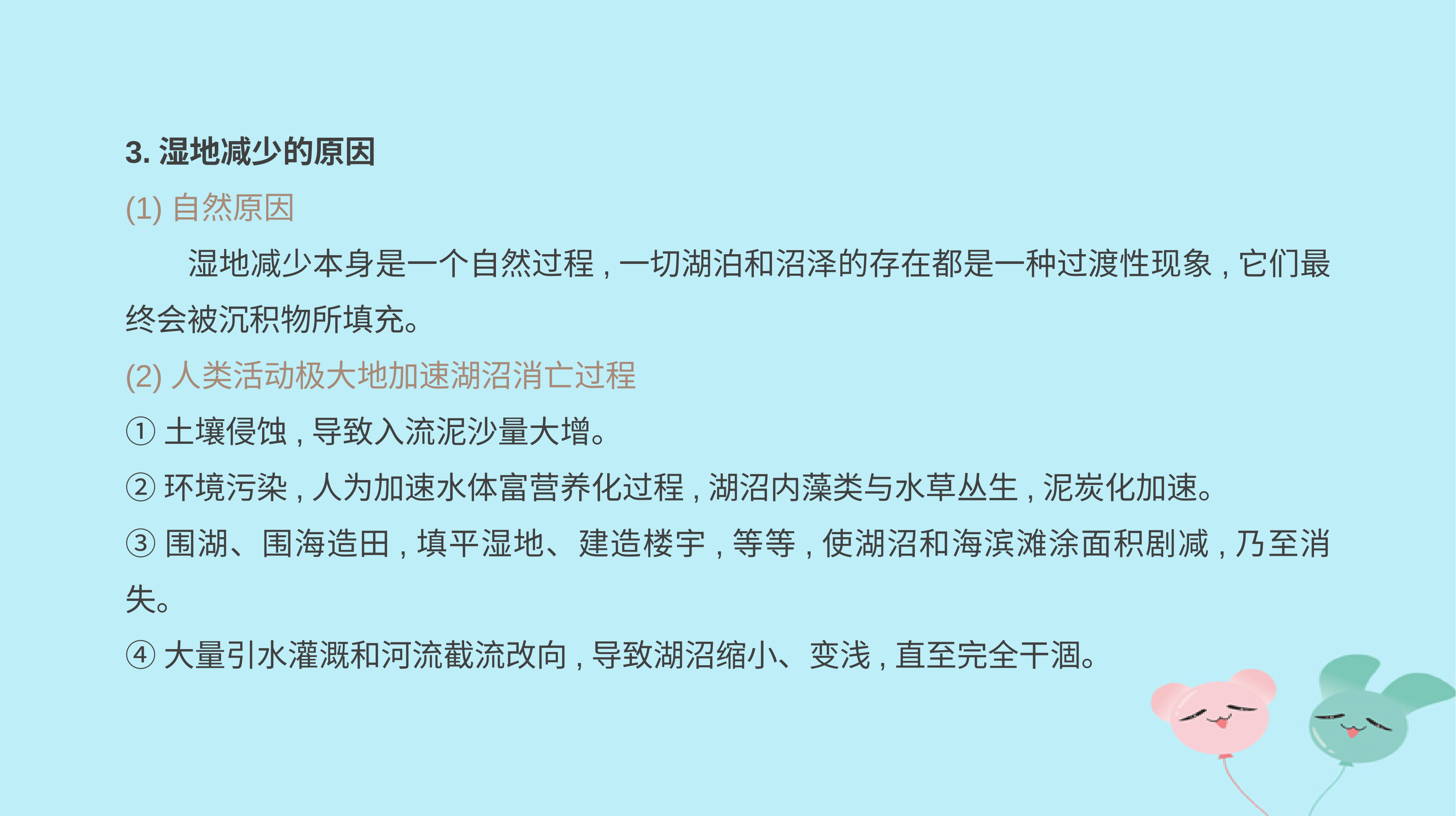

3.湿地减少的原因
(1)自然原因
　　湿地减少本身是一个自然过程,一切湖泊和沼泽的存在都是一种过渡性现象,它们最终会被沉积物所填充。
(2)人类活动极大地加速湖沼消亡过程
①土壤侵蚀,导致入流泥沙量大增。
②环境污染,人为加速水体富营养化过程,湖沼内藻类与水草丛生,泥炭化加速。
③围湖、围海造田,填平湿地、建造楼宇,等等,使湖沼和海滨滩涂面积剧减,乃至消失。
④大量引水灌溉和河流截流改向,导致湖沼缩小、变浅,直至完全干涸。